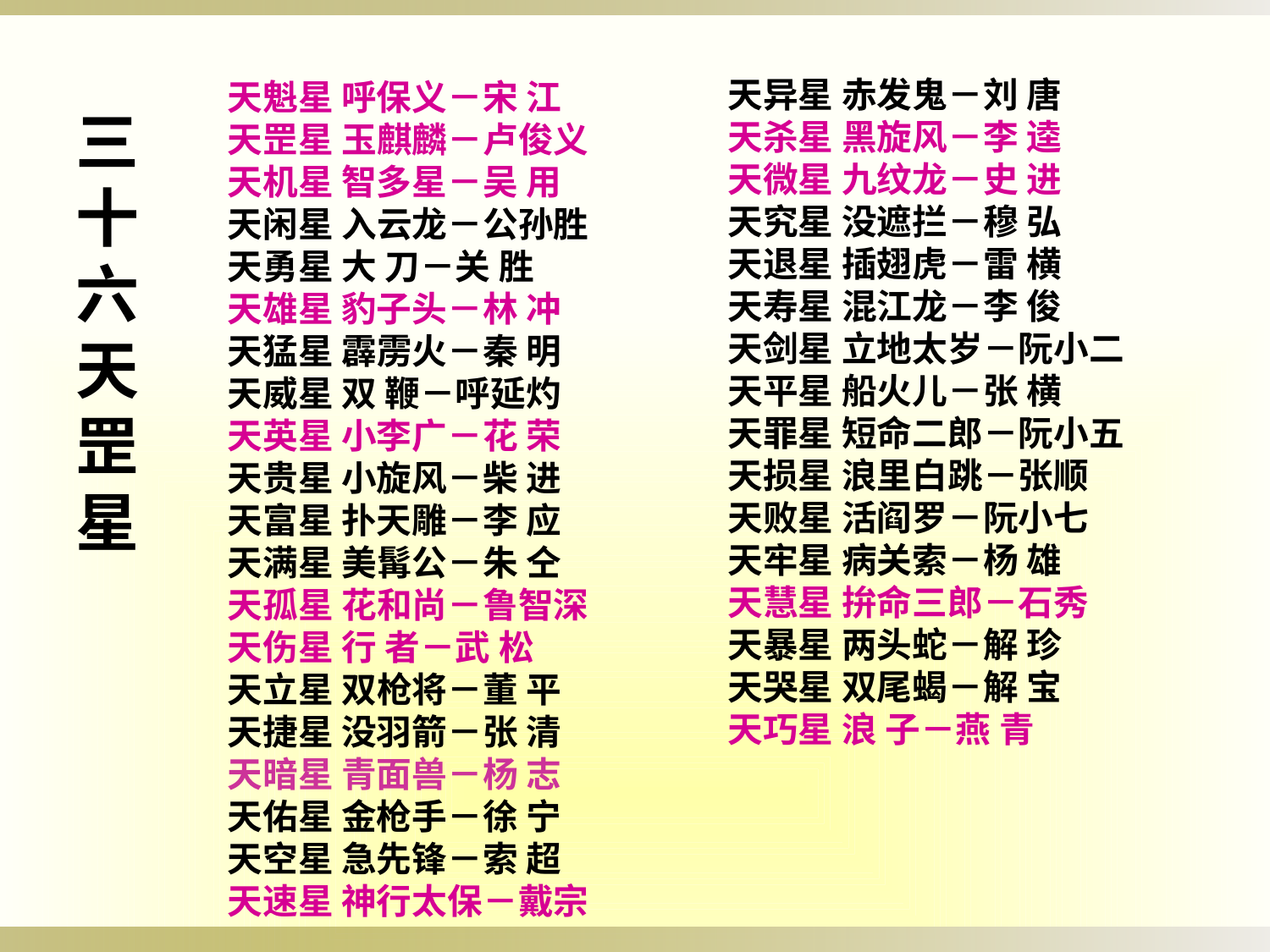

天异星 赤发鬼－刘 唐
天杀星 黑旋风－李 逵
天微星 九纹龙－史 进
天究星 没遮拦－穆 弘
天退星 插翅虎－雷 横
天寿星 混江龙－李 俊
天剑星 立地太岁－阮小二
天平星 船火儿－张 横
天罪星 短命二郎－阮小五
天损星 浪里白跳－张顺
天败星 活阎罗－阮小七
天牢星 病关索－杨 雄
天慧星 拚命三郎－石秀
天暴星 两头蛇－解 珍
天哭星 双尾蝎－解 宝
天巧星 浪 子－燕 青

天魁星 呼保义－宋 江
天罡星 玉麒麟－卢俊义
天机星 智多星－吴 用
天闲星 入云龙－公孙胜
天勇星 大 刀－关 胜
天雄星 豹子头－林 冲
天猛星 霹雳火－秦 明
天威星 双 鞭－呼延灼
天英星 小李广－花 荣
天贵星 小旋风－柴 进
天富星 扑天雕－李 应
天满星 美髯公－朱 仝
天孤星 花和尚－鲁智深
天伤星 行 者－武 松
天立星 双枪将－董 平
天捷星 没羽箭－张 清
天暗星 青面兽－杨 志
天佑星 金枪手－徐 宁
天空星 急先锋－索 超
天速星 神行太保－戴宗
三十六天罡星